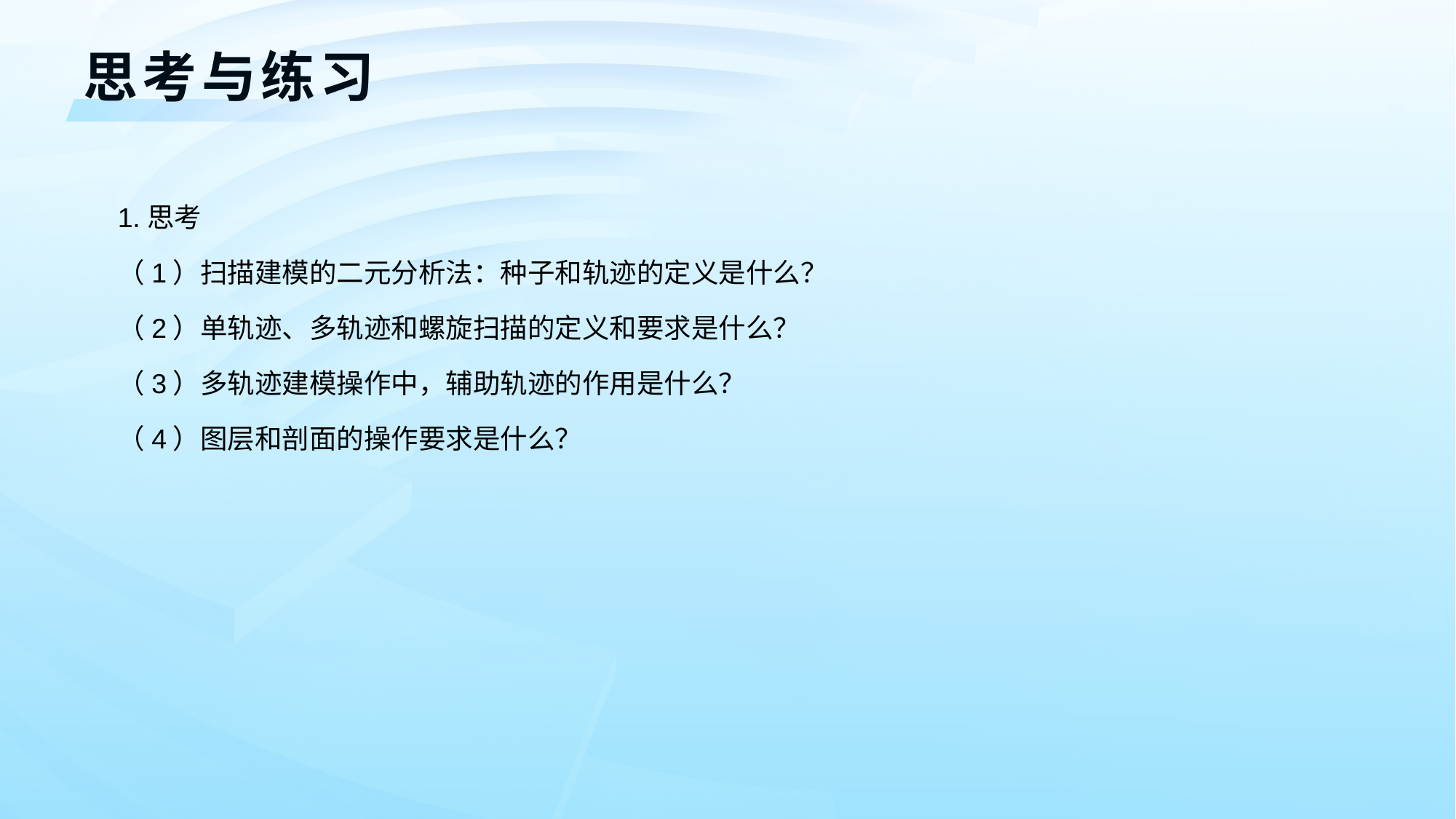

思考与练习
1.思考
（1）扫描建模的二元分析法：种子和轨迹的定义是什么？
（2）单轨迹、多轨迹和螺旋扫描的定义和要求是什么？
（3）多轨迹建模操作中，辅助轨迹的作用是什么？
（4）图层和剖面的操作要求是什么？